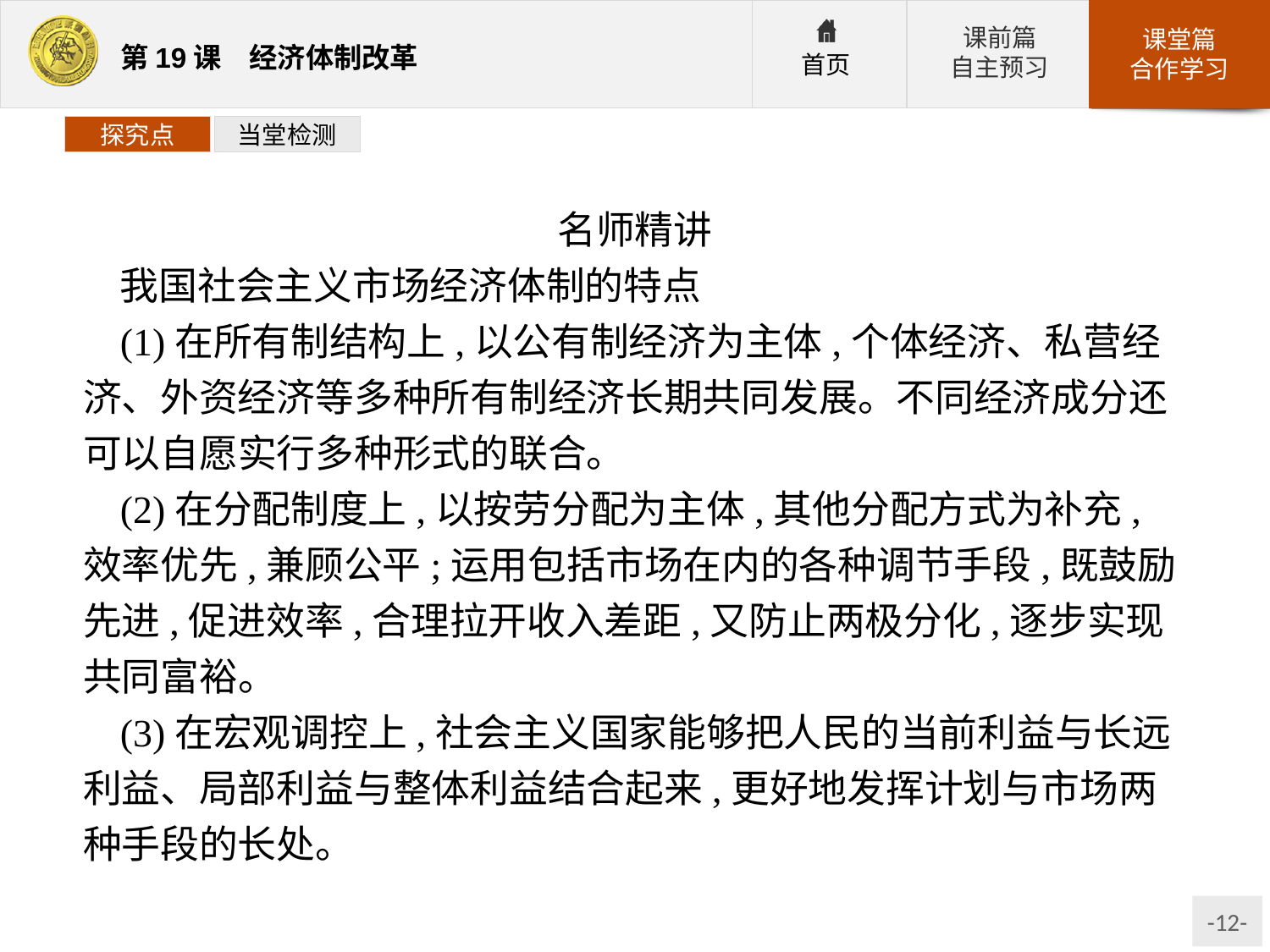

探究点
当堂检测
名师精讲
我国社会主义市场经济体制的特点
(1)在所有制结构上,以公有制经济为主体,个体经济、私营经济、外资经济等多种所有制经济长期共同发展。不同经济成分还可以自愿实行多种形式的联合。
(2)在分配制度上,以按劳分配为主体,其他分配方式为补充,效率优先,兼顾公平;运用包括市场在内的各种调节手段,既鼓励先进,促进效率,合理拉开收入差距,又防止两极分化,逐步实现共同富裕。
(3)在宏观调控上,社会主义国家能够把人民的当前利益与长远利益、局部利益与整体利益结合起来,更好地发挥计划与市场两种手段的长处。